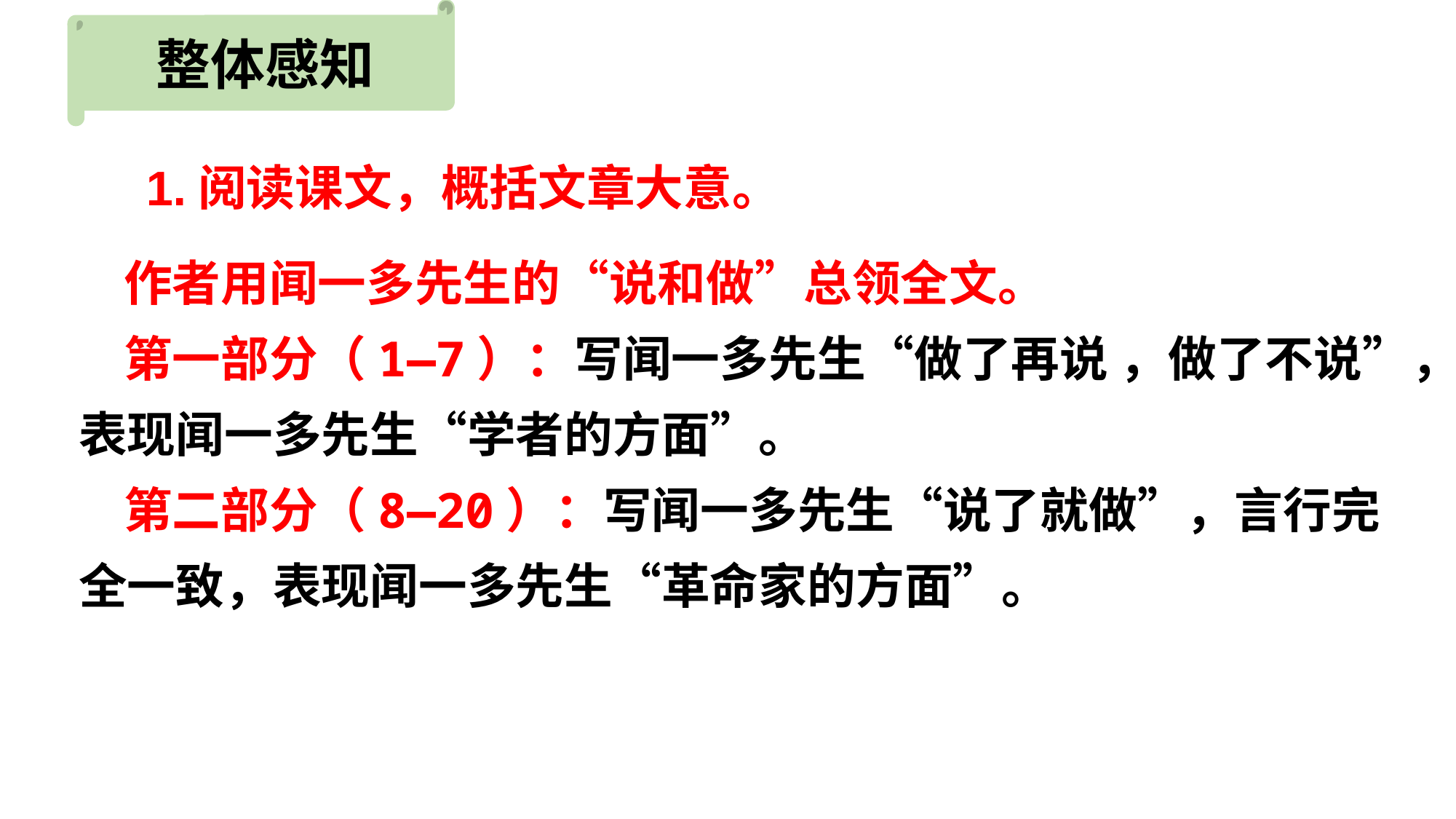

整体感知
     1.阅读课文，概括文章大意。
   作者用闻一多先生的“说和做”总领全文。
   第一部分（1—7）：写闻一多先生“做了再说 ，做了不说”，表现闻一多先生“学者的方面”。
   第二部分（8—20）：写闻一多先生“说了就做”，言行完全一致，表现闻一多先生“革命家的方面”。